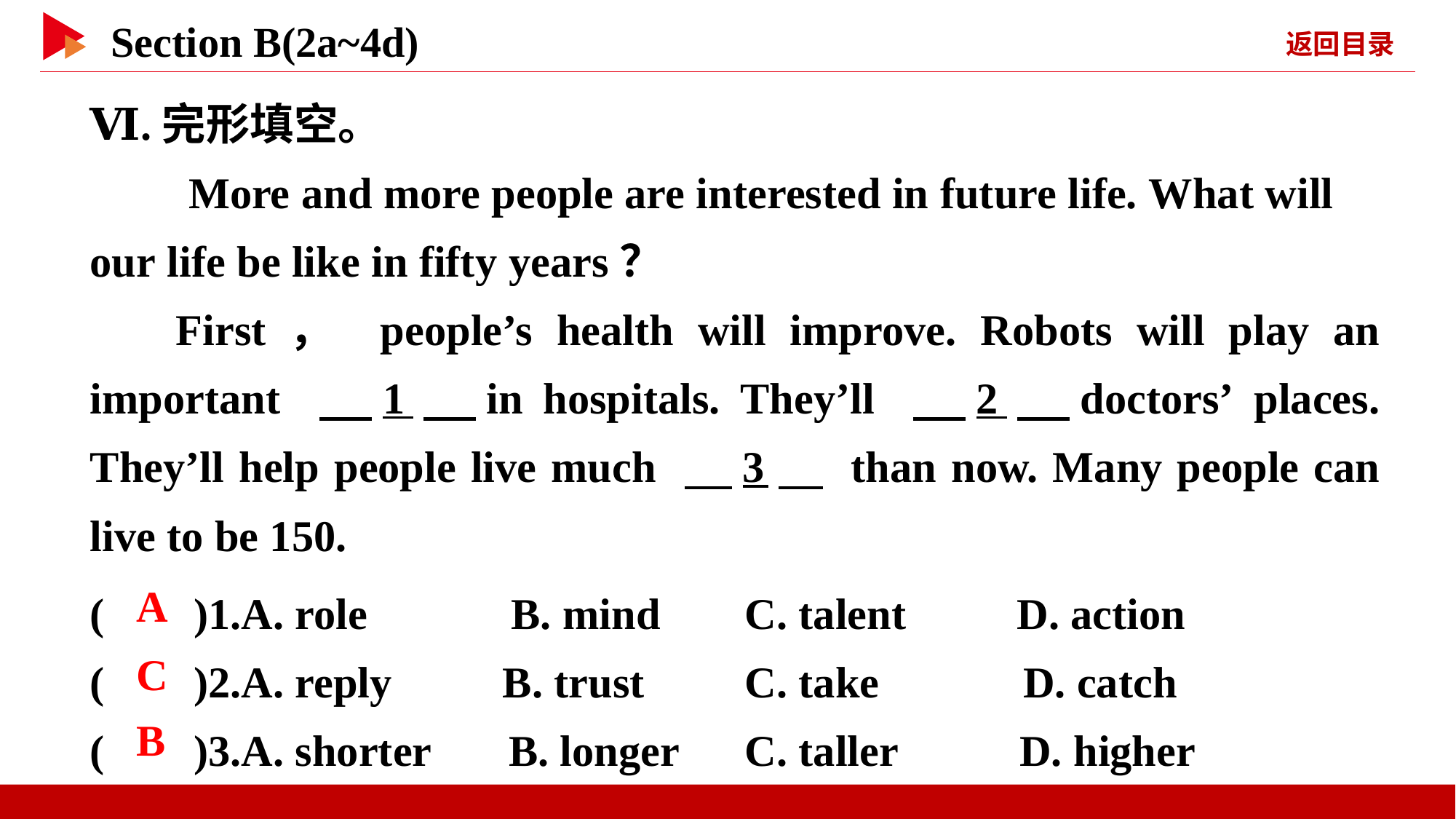

Ⅵ.完形填空。
　　More and more people are interested in future life. What will our life be like in fifty years？
First， people’s health will improve. Robots will play an important 　1　in hospitals. They’ll 　2　doctors’ places. They’ll help people live much 　3　 than now. Many people can live to be 150.
(        )1.A. role             B. mind	C. talent          D. action
(        )2.A. reply          B. trust	C. take             D. catch
(        )3.A. shorter       B. longer	C. taller           D. higher
   A
   C
   B